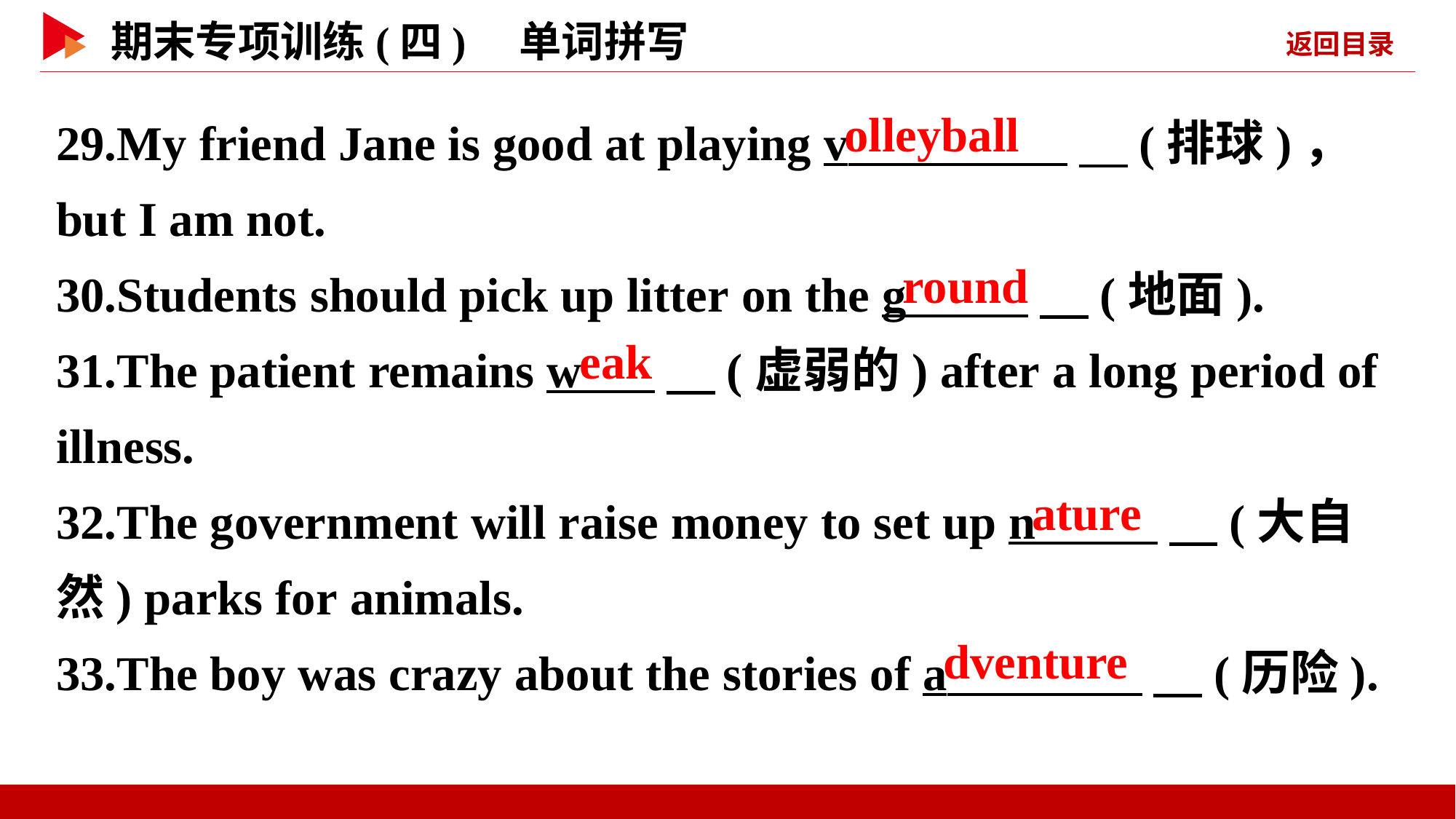

29.My friend Jane is good at playing v                  　(排球)， but I am not.
30.Students should pick up litter on the g          　(地面).
31.The patient remains w      　(虚弱的) after a long period of illness.
32.The government will raise money to set up n          　(大自然) parks for animals.
33.The boy was crazy about the stories of a                　(历险).
olleyball
round
eak
ature
dventure